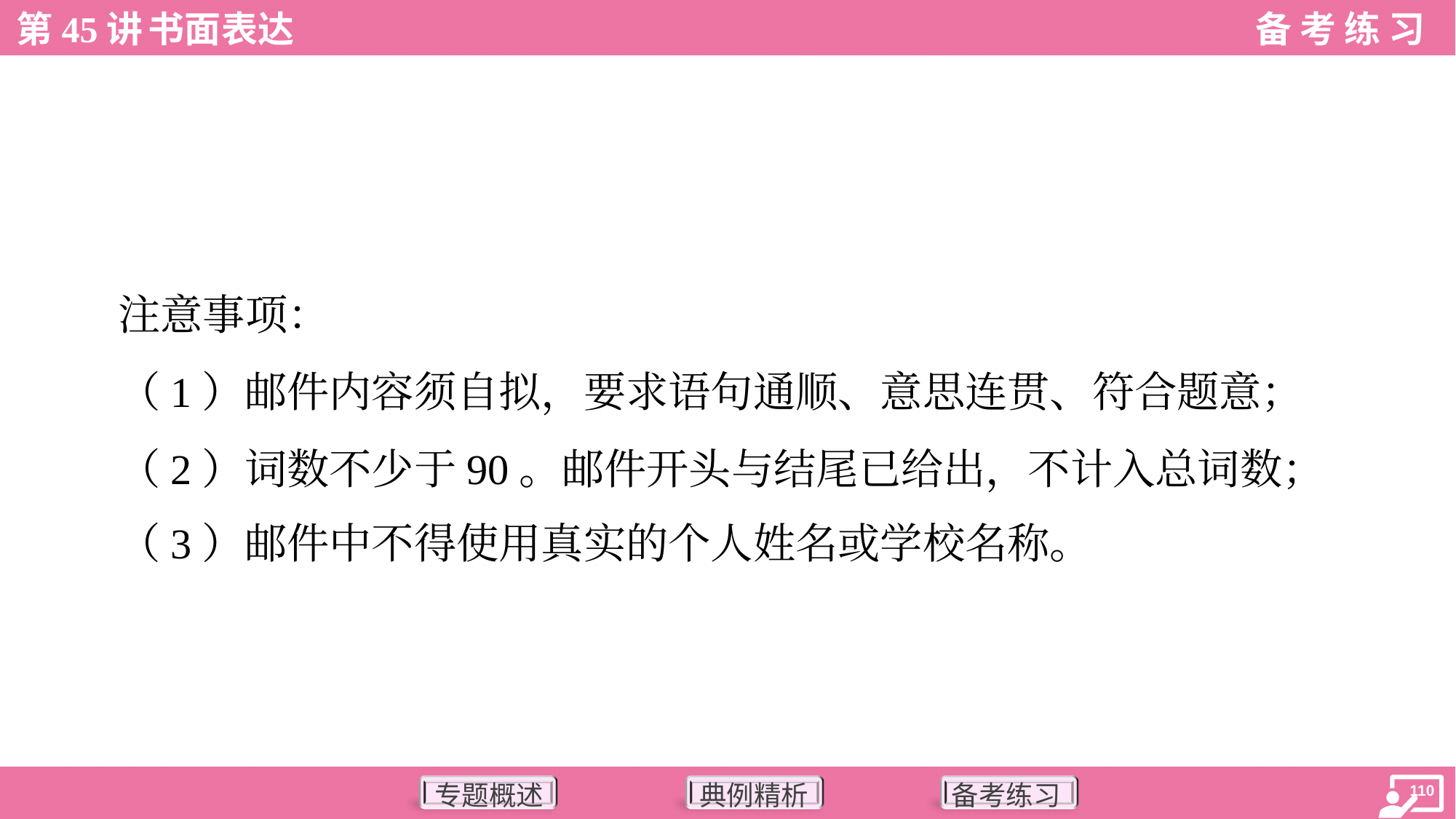

注意事项：
    （1）邮件内容须自拟，要求语句通顺、意思连贯、符合题意；
    （2）词数不少于90。邮件开头与结尾已给出，不计入总词数；
    （3）邮件中不得使用真实的个人姓名或学校名称。